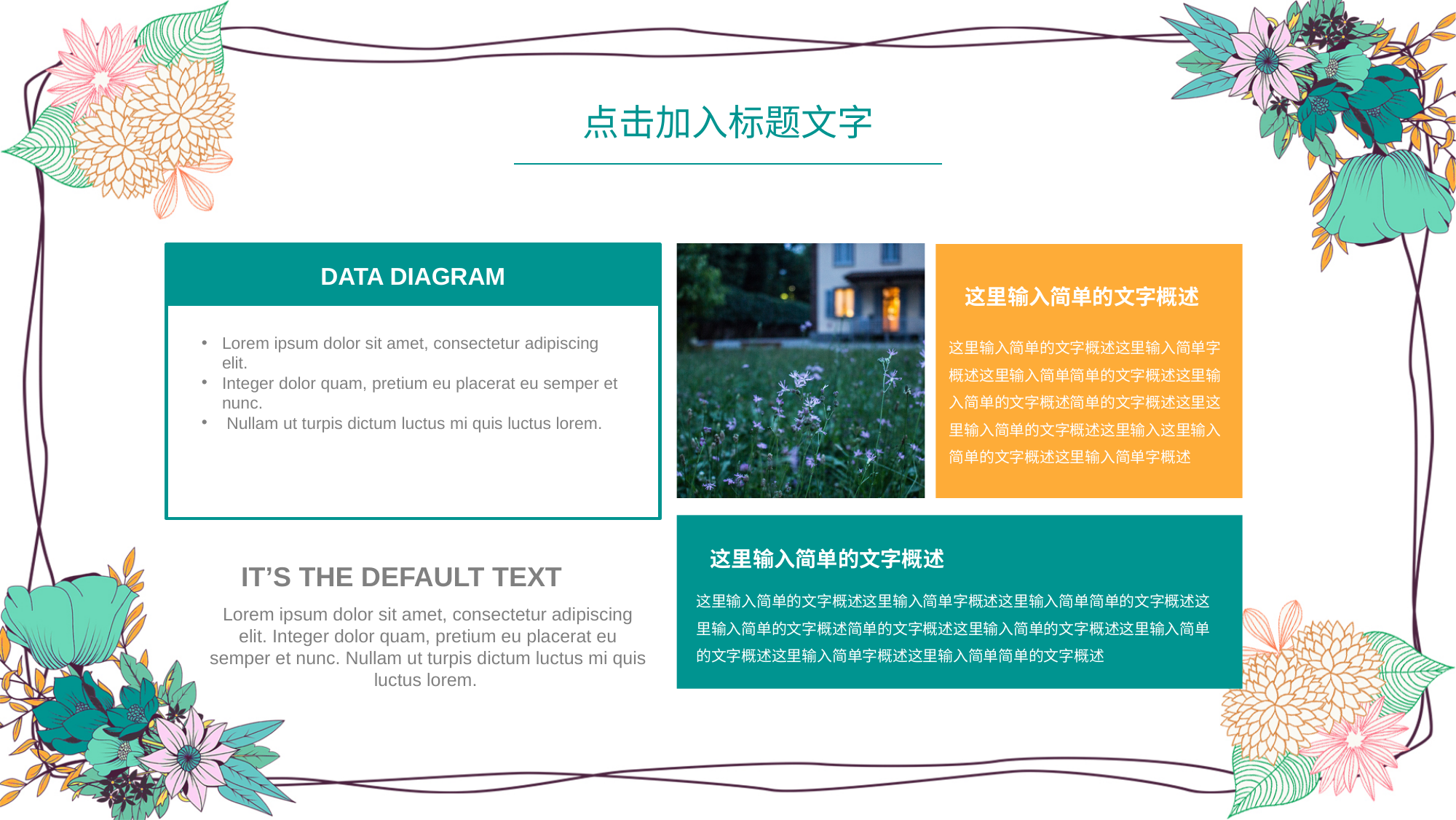

点击加入标题文字

这里输入简单的文字概述
这里输入简单的文字概述这里输入简单字概述这里输入简单简单的文字概述这里输入简单的文字概述简单的文字概述这里这里输入简单的文字概述这里输入这里输入简单的文字概述这里输入简单字概述

这里输入简单的文字概述
这里输入简单的文字概述这里输入简单字概述这里输入简单简单的文字概述这里输入简单的文字概述简单的文字概述这里输入简单的文字概述这里输入简单的文字概述这里输入简单字概述这里输入简单简单的文字概述

DATA DIAGRAM
Lorem ipsum dolor sit amet, consectetur adipiscing elit.
Integer dolor quam, pretium eu placerat eu semper et nunc.
 Nullam ut turpis dictum luctus mi quis luctus lorem.
IT’S THE DEFAULT TEXT
Lorem ipsum dolor sit amet, consectetur adipiscing elit. Integer dolor quam, pretium eu placerat eu semper et nunc. Nullam ut turpis dictum luctus mi quis luctus lorem.